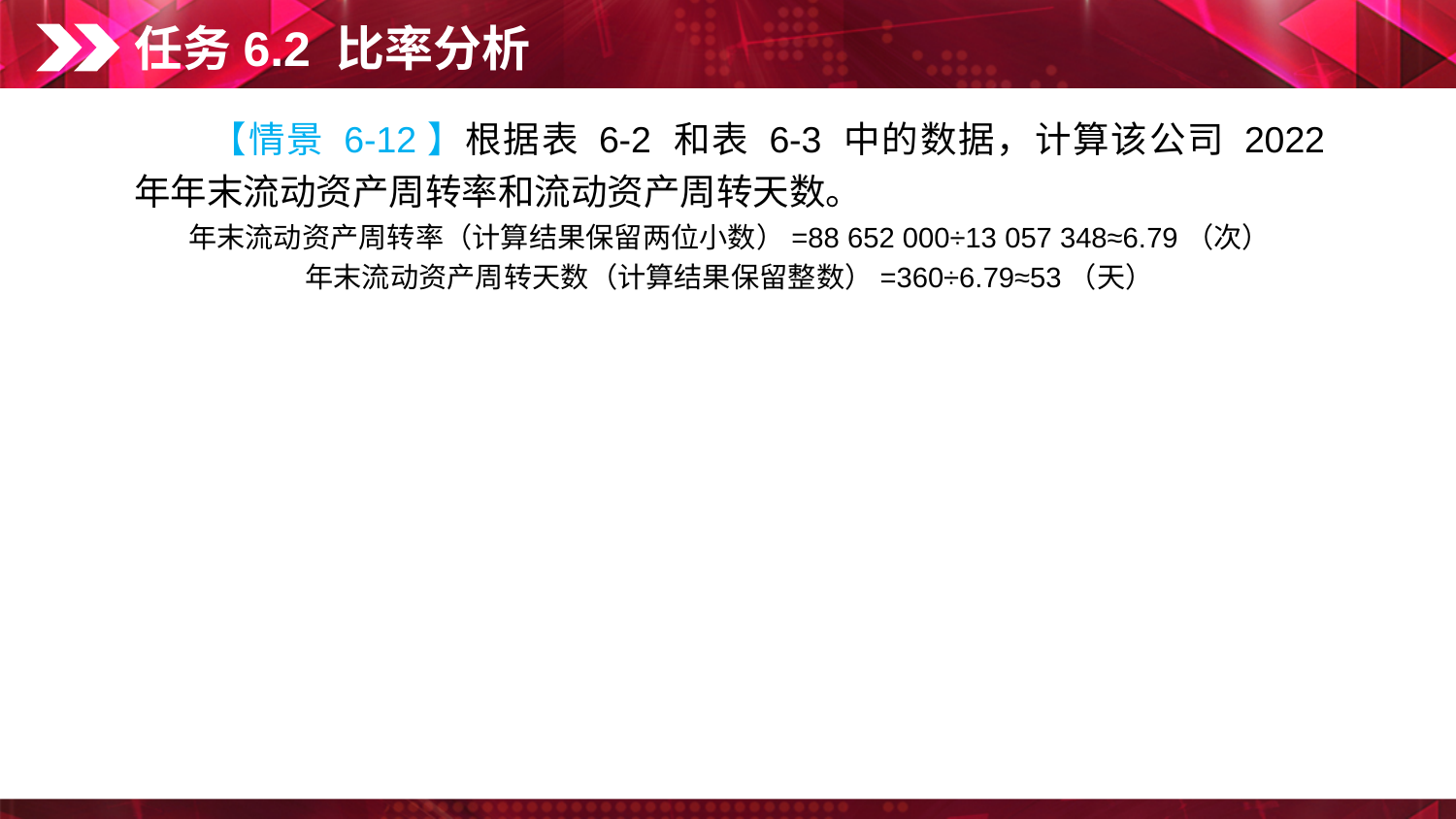

任务6.2 比率分析

　　【情景 6-12】根据表 6-2 和表 6-3 中的数据，计算该公司 2022 年年末流动资产周转率和流动资产周转天数。
年末流动资产周转率（计算结果保留两位小数）=88 652 000÷13 057 348≈6.79（次）
年末流动资产周转天数（计算结果保留整数）=360÷6.79≈53（天）